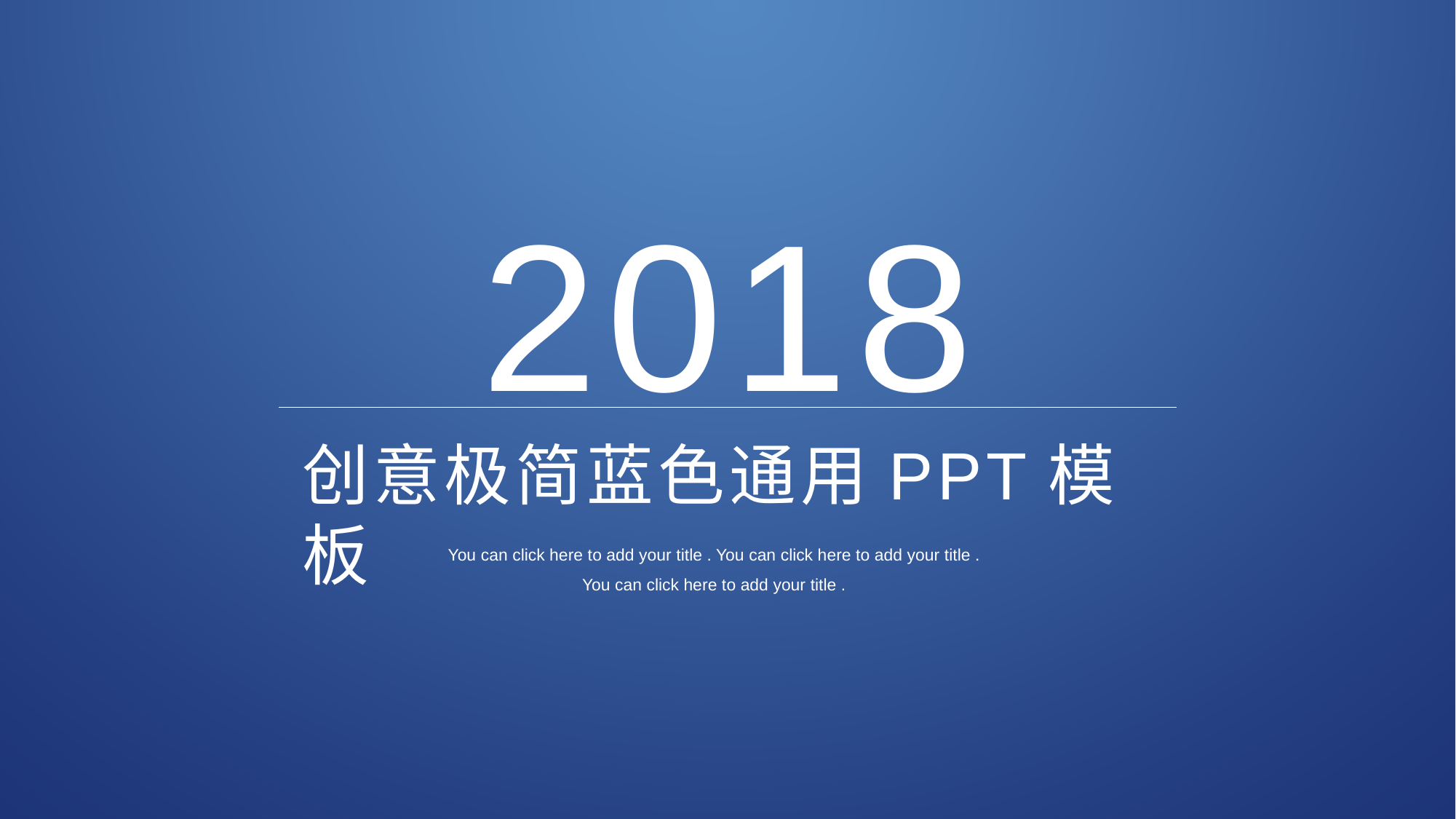

2018
创意极简蓝色通用PPT模板
You can click here to add your title . You can click here to add your title .
You can click here to add your title .